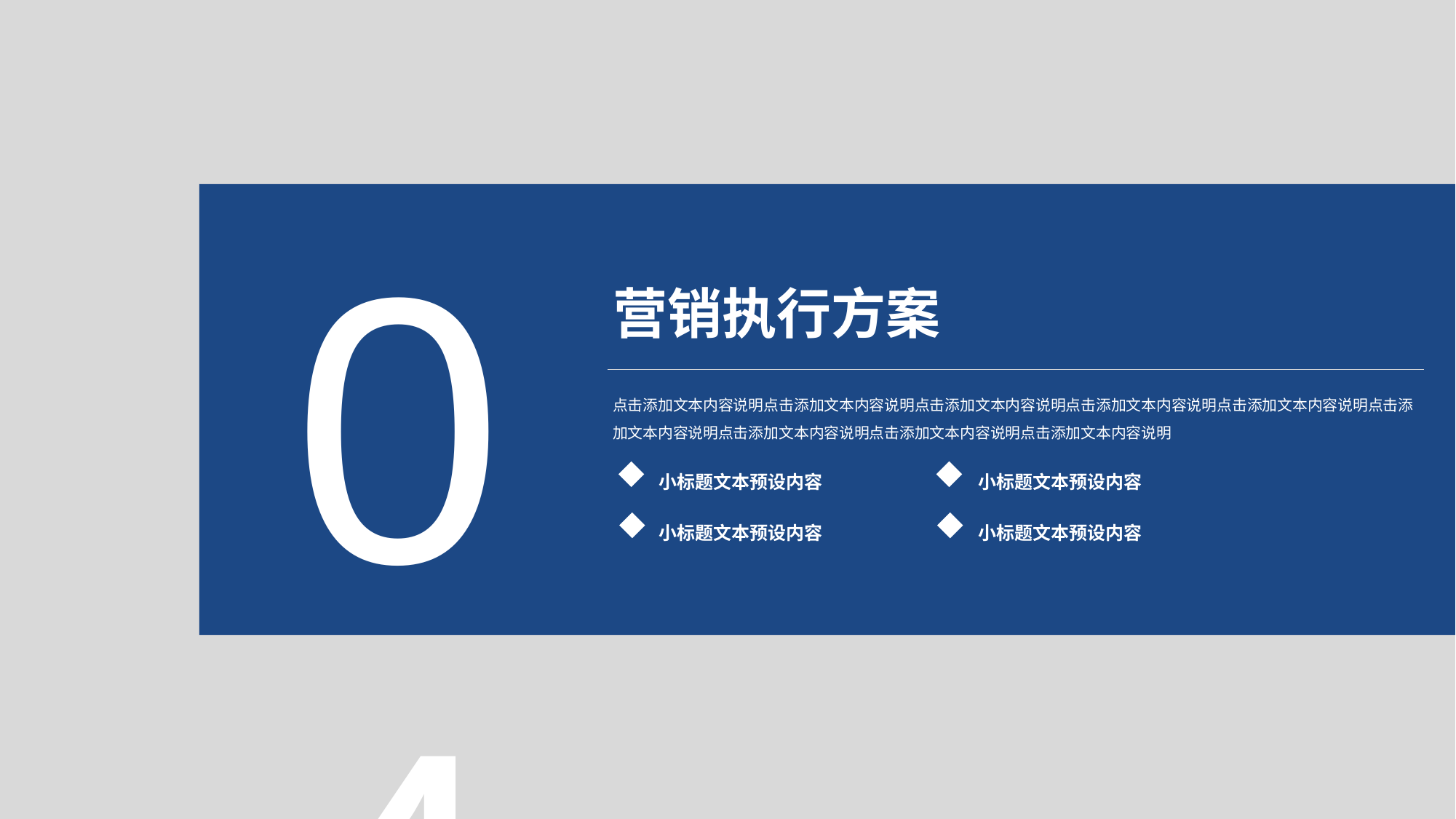

04

营销执行方案
点击添加文本内容说明点击添加文本内容说明点击添加文本内容说明点击添加文本内容说明点击添加文本内容说明点击添加文本内容说明点击添加文本内容说明点击添加文本内容说明点击添加文本内容说明
小标题文本预设内容

小标题文本预设内容

小标题文本预设内容

小标题文本预设内容